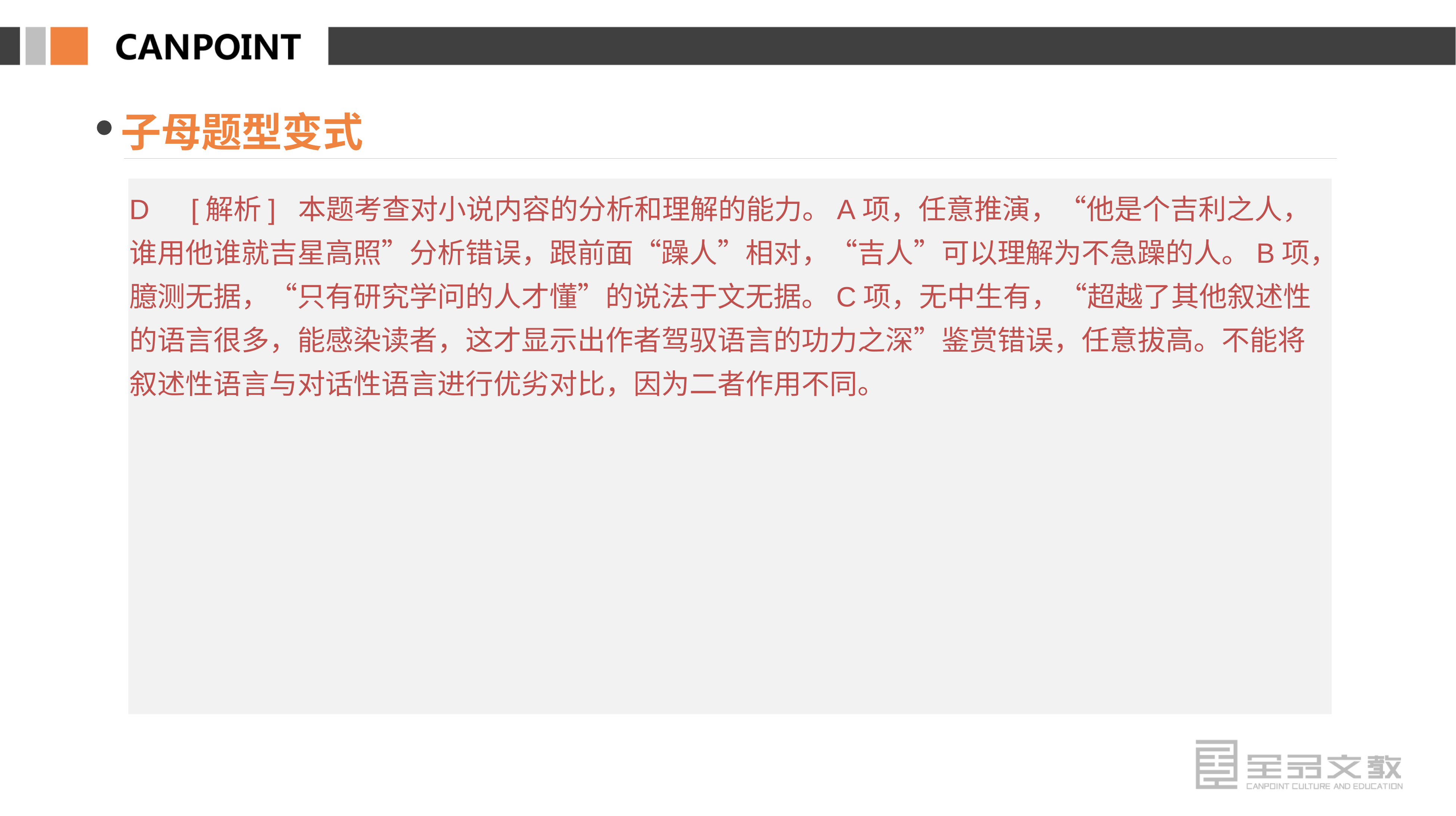

子母题型变式

D　[解析]  本题考查对小说内容的分析和理解的能力。A项，任意推演，“他是个吉利之人，谁用他谁就吉星高照”分析错误，跟前面“躁人”相对，“吉人”可以理解为不急躁的人。B项，臆测无据，“只有研究学问的人才懂”的说法于文无据。C项，无中生有，“超越了其他叙述性的语言很多，能感染读者，这才显示出作者驾驭语言的功力之深”鉴赏错误，任意拔高。不能将叙述性语言与对话性语言进行优劣对比，因为二者作用不同。